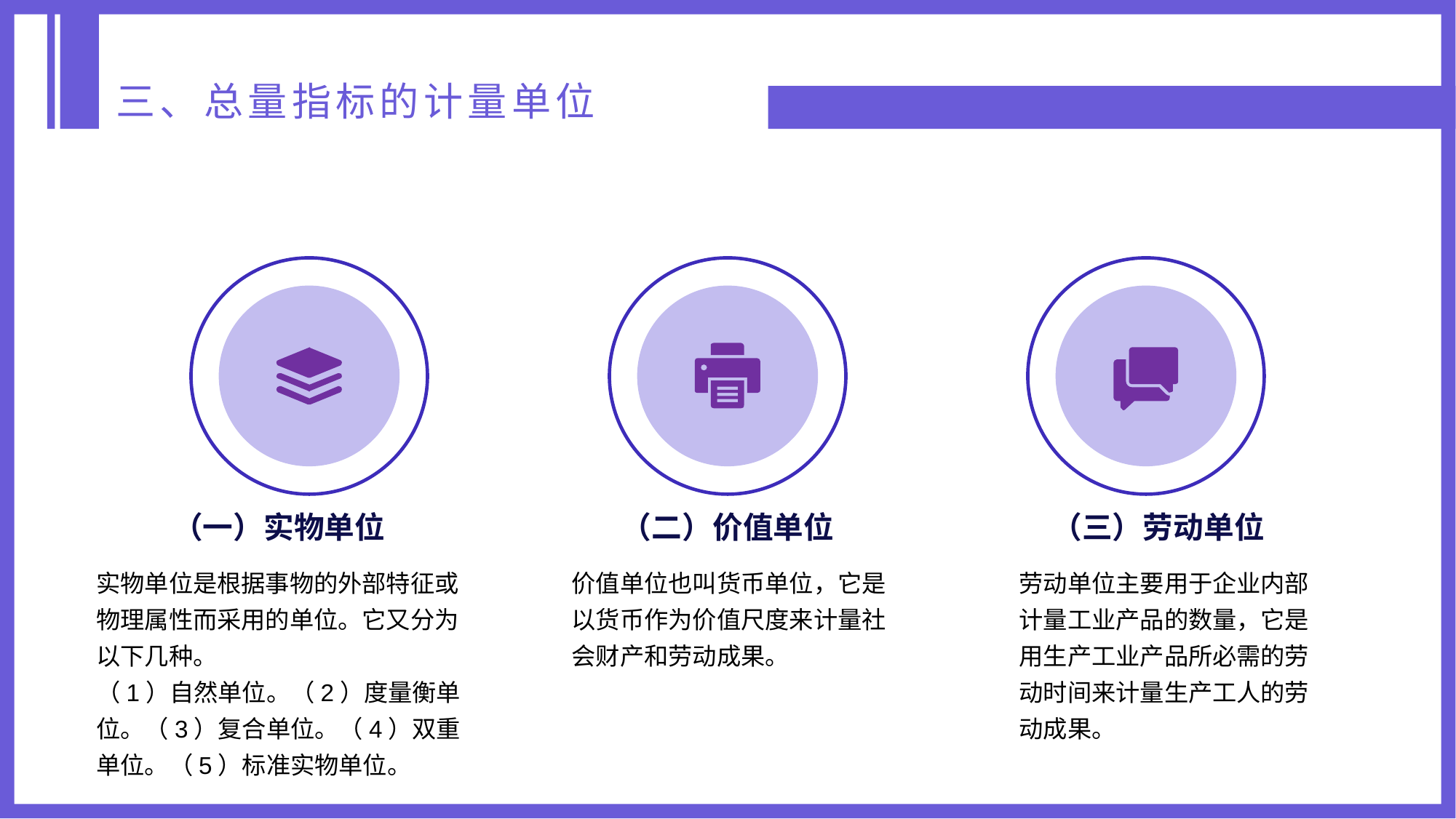

三、总量指标的计量单位

（一）实物单位
实物单位是根据事物的外部特征或物理属性而采用的单位。它又分为以下几种。
（1）自然单位。（2）度量衡单位。（3）复合单位。（4）双重单位。（5）标准实物单位。
（二）价值单位
价值单位也叫货币单位，它是以货币作为价值尺度来计量社会财产和劳动成果。
（三）劳动单位
劳动单位主要用于企业内部计量工业产品的数量，它是用生产工业产品所必需的劳动时间来计量生产工人的劳动成果。